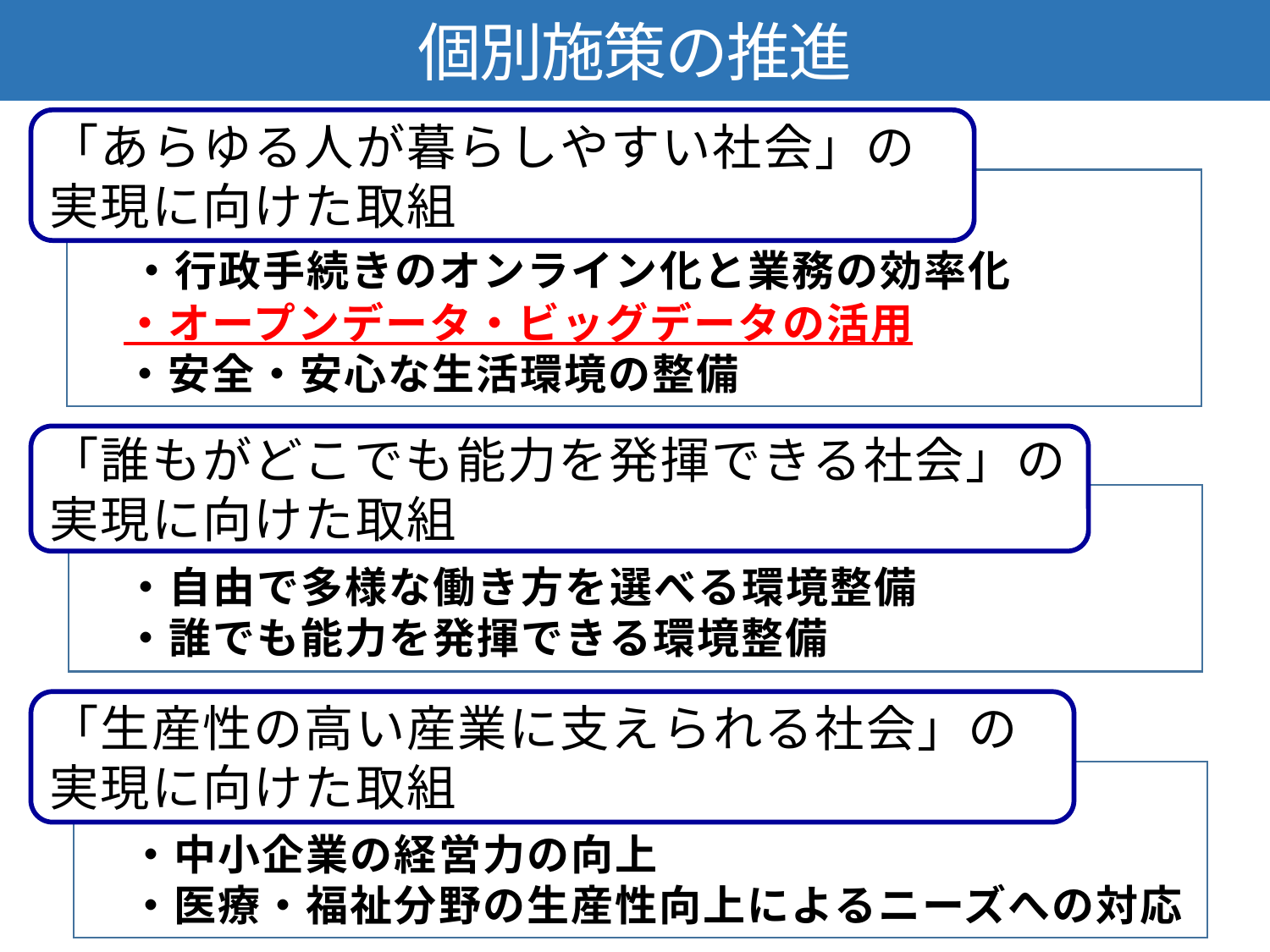

個別施策の推進
「あらゆる人が暮らしやすい社会」の実現に向けた取組

　・行政手続きのオンライン化と業務の効率化
　・オープンデータ・ビッグデータの活用
　・安全・安心な生活環境の整備
「誰もがどこでも能力を発揮できる社会」の実現に向けた取組

　・自由で多様な働き方を選べる環境整備
　・誰でも能力を発揮できる環境整備
「生産性の高い産業に支えられる社会」の実現に向けた取組

　・中小企業の経営力の向上
　・医療・福祉分野の生産性向上によるニーズへの対応